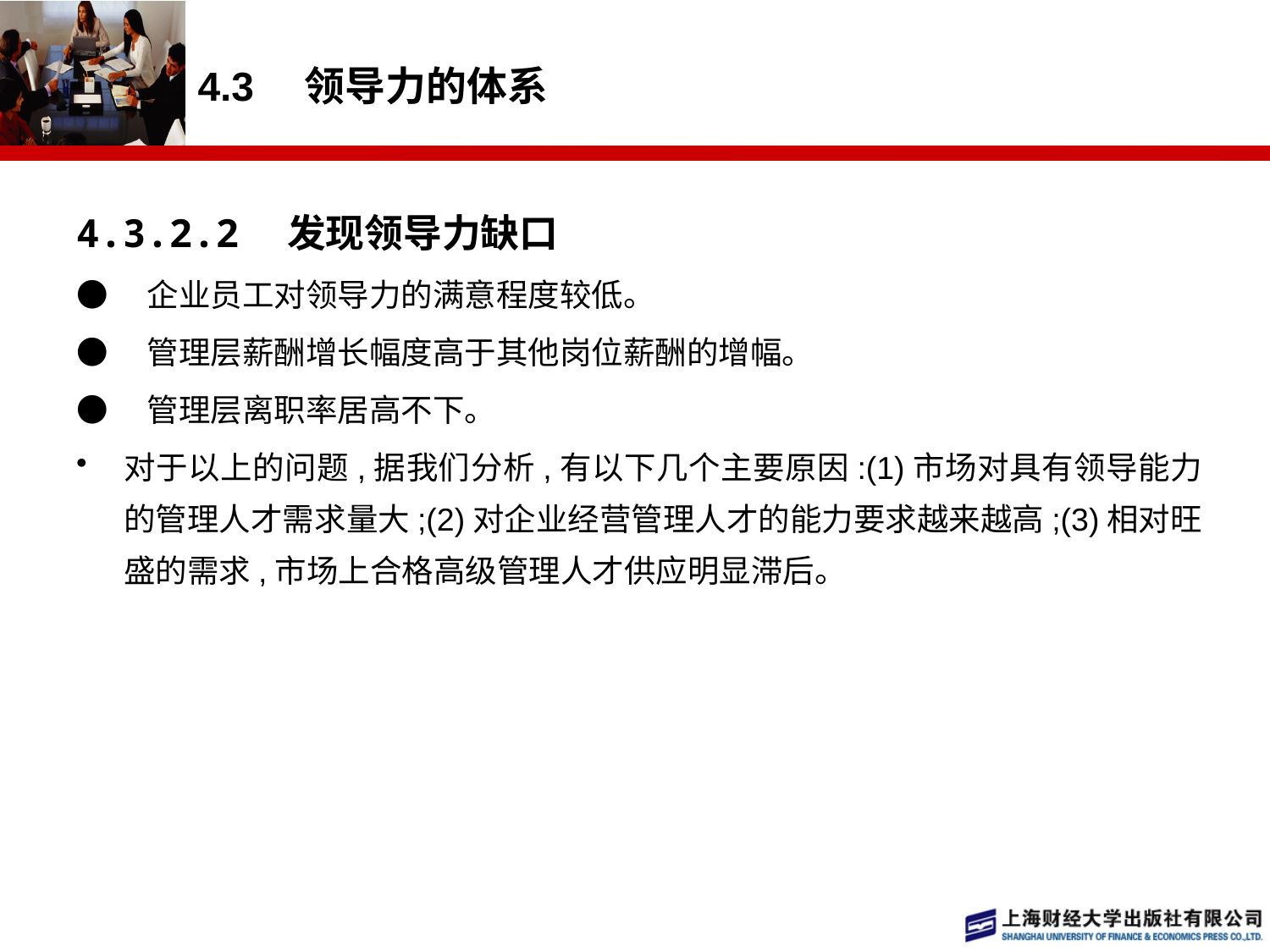

# 4.3　领导力的体系
4.3.2.2　发现领导力缺口
●　企业员工对领导力的满意程度较低。
●　管理层薪酬增长幅度高于其他岗位薪酬的增幅。
●　管理层离职率居高不下。
对于以上的问题,据我们分析,有以下几个主要原因:(1)市场对具有领导能力的管理人才需求量大;(2)对企业经营管理人才的能力要求越来越高;(3)相对旺盛的需求,市场上合格高级管理人才供应明显滞后。